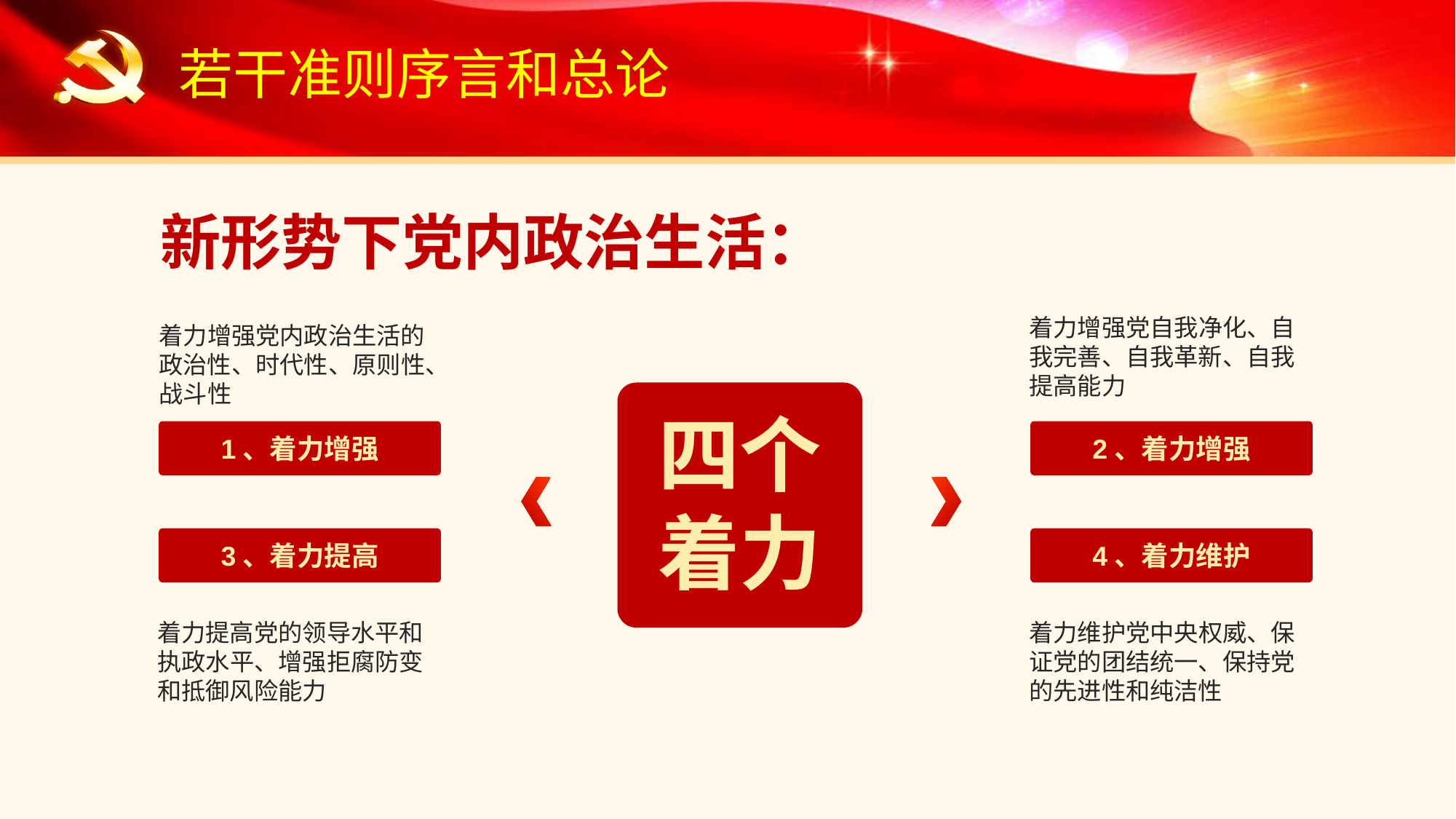

若干准则序言和总论
新形势下党内政治生活：
着力增强党内政治生活的政治性、时代性、原则性、战斗性
着力增强党自我净化、自我完善、自我革新、自我提高能力

四个
着力
1、着力增强
2、着力增强

3、着力提高
4、着力维护
着力提高党的领导水平和执政水平、增强拒腐防变和抵御风险能力
着力维护党中央权威、保证党的团结统一、保持党的先进性和纯洁性